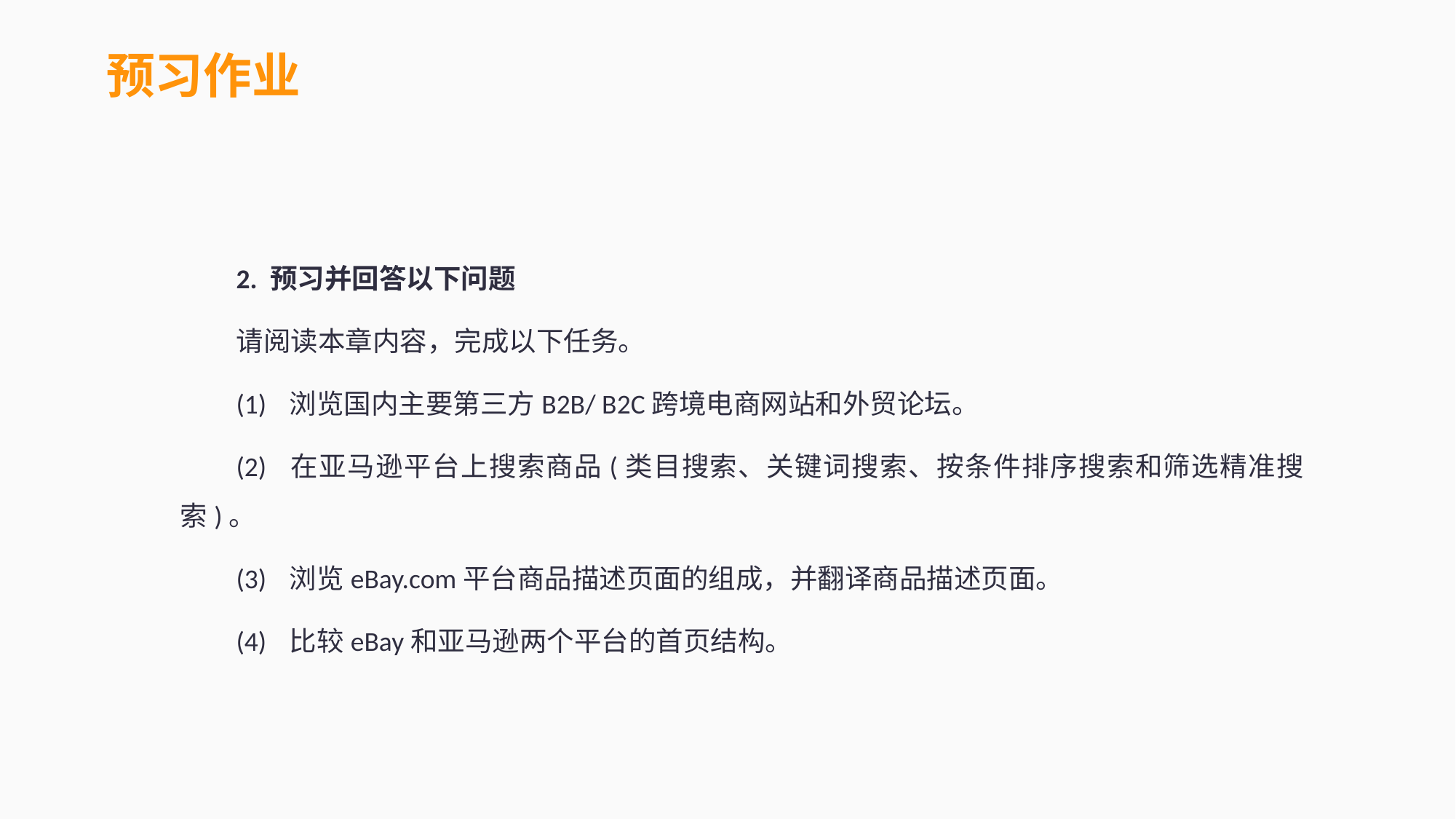

预习作业
2. 预习并回答以下问题
请阅读本章内容，完成以下任务。
(1)	浏览国内主要第三方B2B/ B2C跨境电商网站和外贸论坛。
(2)	在亚马逊平台上搜索商品(类目搜索、关键词搜索、按条件排序搜索和筛选精准搜索)。
(3)	浏览eBay.com平台商品描述页面的组成，并翻译商品描述页面。
(4)	比较eBay和亚马逊两个平台的首页结构。